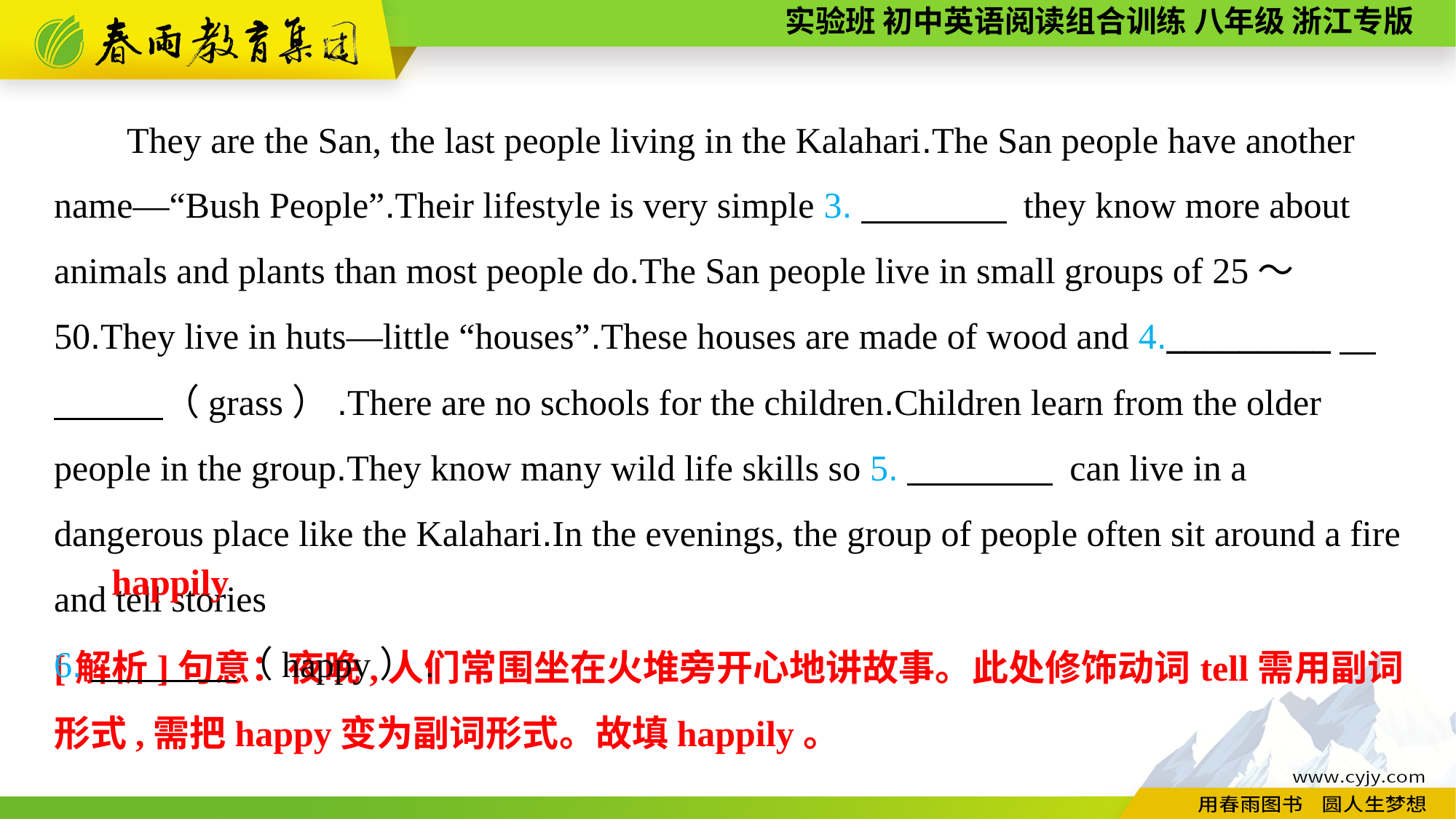

They are the San, the last people living in the Kalahari.The San people have another name—“Bush People”.Their lifestyle is very simple 3.　　　　 they know more about animals and plants than most people do.The San people live in small groups of 25～50.They live in huts—little “houses”.These houses are made of wood and 4._________　　　　（grass）.There are no schools for the children.Children learn from the older people in the group.They know many wild life skills so 5.　　　　 can live in a dangerous place like the Kalahari.In the evenings, the group of people often sit around a fire and tell stories
6.　　　　（happy）.
happily
[解析]句意：夜晚,人们常围坐在火堆旁开心地讲故事。此处修饰动词tell需用副词形式,需把happy变为副词形式。故填happily。